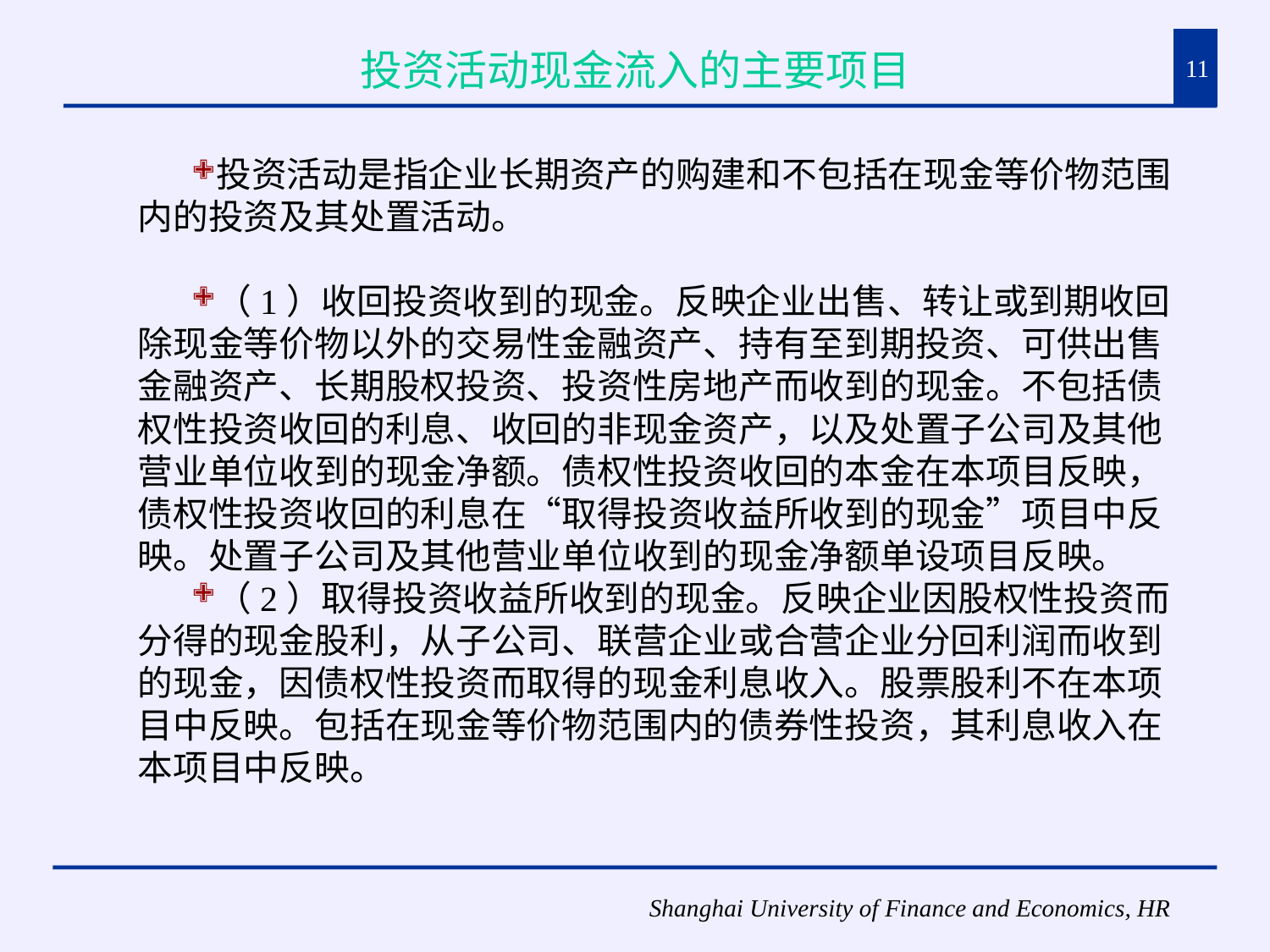

# 投资活动现金流入的主要项目
11
投资活动是指企业长期资产的购建和不包括在现金等价物范围内的投资及其处置活动。

（1）收回投资收到的现金。反映企业出售、转让或到期收回除现金等价物以外的交易性金融资产、持有至到期投资、可供出售金融资产、长期股权投资、投资性房地产而收到的现金。不包括债权性投资收回的利息、收回的非现金资产，以及处置子公司及其他营业单位收到的现金净额。债权性投资收回的本金在本项目反映，债权性投资收回的利息在“取得投资收益所收到的现金”项目中反映。处置子公司及其他营业单位收到的现金净额单设项目反映。
（2）取得投资收益所收到的现金。反映企业因股权性投资而分得的现金股利，从子公司、联营企业或合营企业分回利润而收到的现金，因债权性投资而取得的现金利息收入。股票股利不在本项目中反映。包括在现金等价物范围内的债券性投资，其利息收入在本项目中反映。